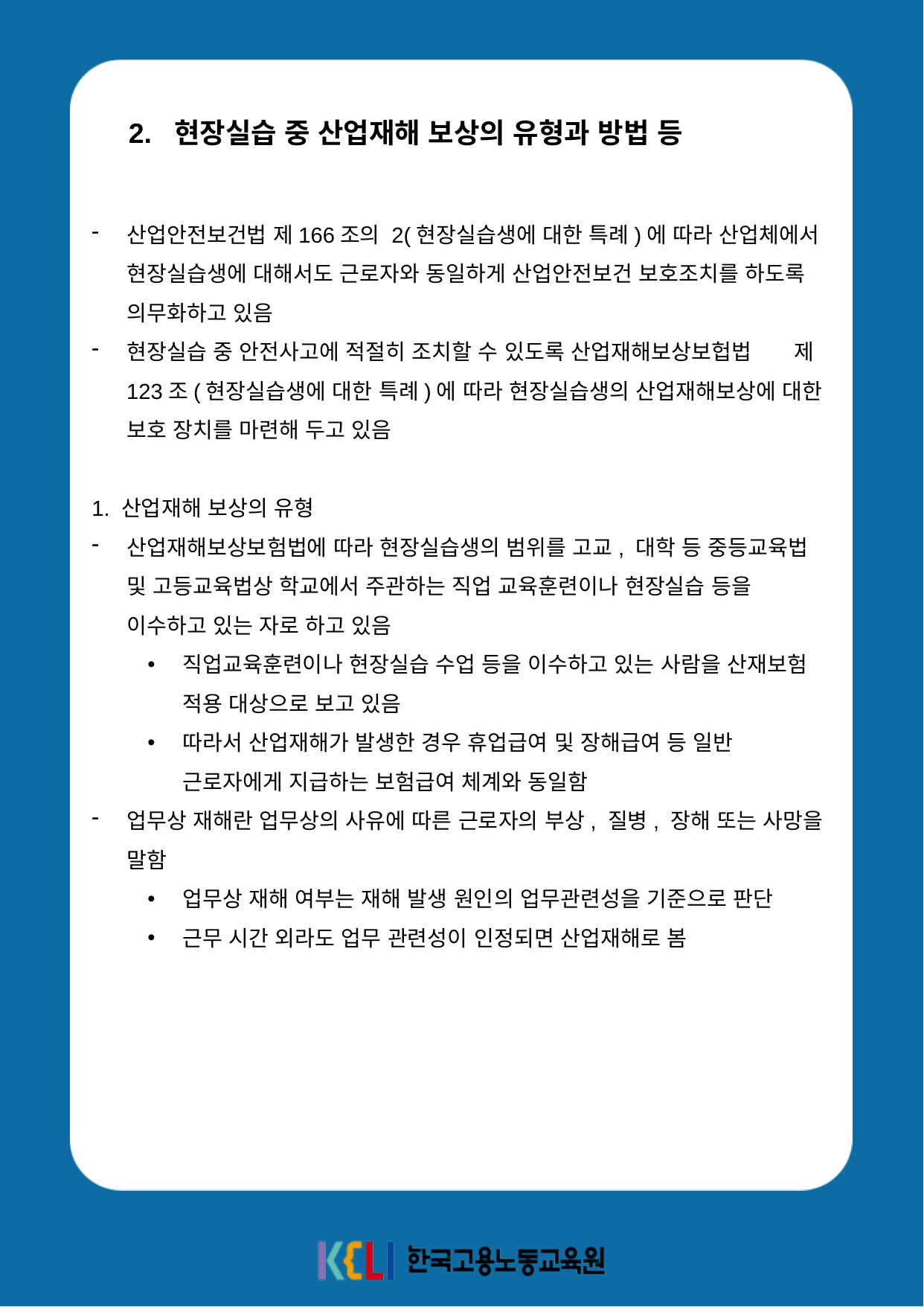

2.  현장실습 중 산업재해 보상의 유형과 방법 등
산업안전보건법 제166조의 2(현장실습생에 대한 특례)에 따라 산업체에서 현장실습생에 대해서도 근로자와 동일하게 산업안전보건 보호조치를 하도록 의무화하고 있음
현장실습 중 안전사고에 적절히 조치할 수 있도록 산업재해보상보헙법       제123조(현장실습생에 대한 특례)에 따라 현장실습생의 산업재해보상에 대한 보호 장치를 마련해 두고 있음

1. 산업재해 보상의 유형
산업재해보상보험법에 따라 현장실습생의 범위를 고교, 대학 등 중등교육법 및 고등교육법상 학교에서 주관하는 직업 교육훈련이나 현장실습 등을 이수하고 있는 자로 하고 있음
직업교육훈련이나 현장실습 수업 등을 이수하고 있는 사람을 산재보험 적용 대상으로 보고 있음
따라서 산업재해가 발생한 경우 휴업급여 및 장해급여 등 일반 근로자에게 지급하는 보험급여 체계와 동일함
업무상 재해란 업무상의 사유에 따른 근로자의 부상, 질병, 장해 또는 사망을 말함
업무상 재해 여부는 재해 발생 원인의 업무관련성을 기준으로 판단
근무 시간 외라도 업무 관련성이 인정되면 산업재해로 봄